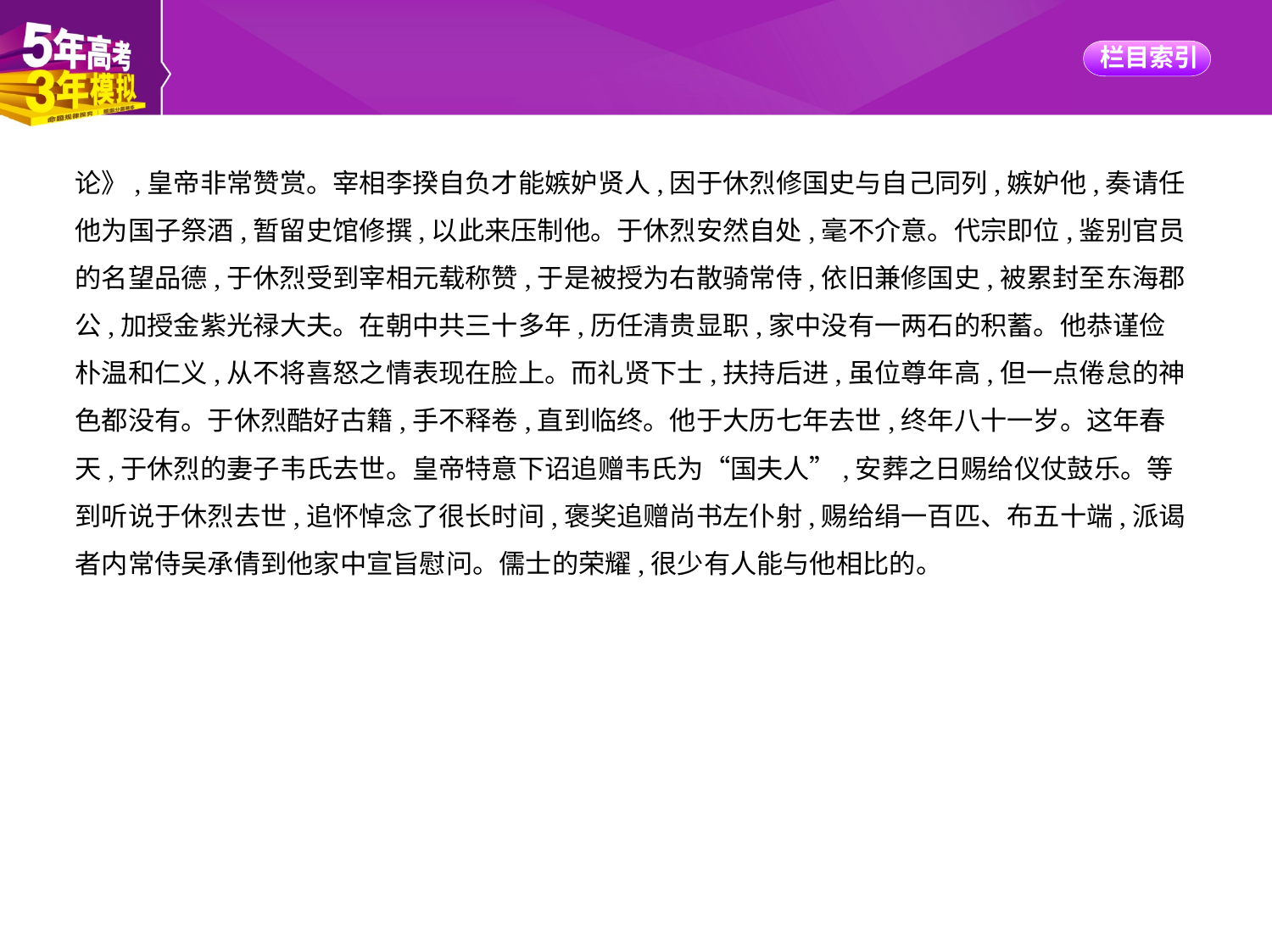

论》,皇帝非常赞赏。宰相李揆自负才能嫉妒贤人,因于休烈修国史与自己同列,嫉妒他,奏请任
他为国子祭酒,暂留史馆修撰,以此来压制他。于休烈安然自处,毫不介意。代宗即位,鉴别官员
的名望品德,于休烈受到宰相元载称赞,于是被授为右散骑常侍,依旧兼修国史,被累封至东海郡
公,加授金紫光禄大夫。在朝中共三十多年,历任清贵显职,家中没有一两石的积蓄。他恭谨俭
朴温和仁义,从不将喜怒之情表现在脸上。而礼贤下士,扶持后进,虽位尊年高,但一点倦怠的神
色都没有。于休烈酷好古籍,手不释卷,直到临终。他于大历七年去世,终年八十一岁。这年春
天,于休烈的妻子韦氏去世。皇帝特意下诏追赠韦氏为“国夫人”,安葬之日赐给仪仗鼓乐。等
到听说于休烈去世,追怀悼念了很长时间,褒奖追赠尚书左仆射,赐给绢一百匹、布五十端,派谒
者内常侍吴承倩到他家中宣旨慰问。儒士的荣耀,很少有人能与他相比的。